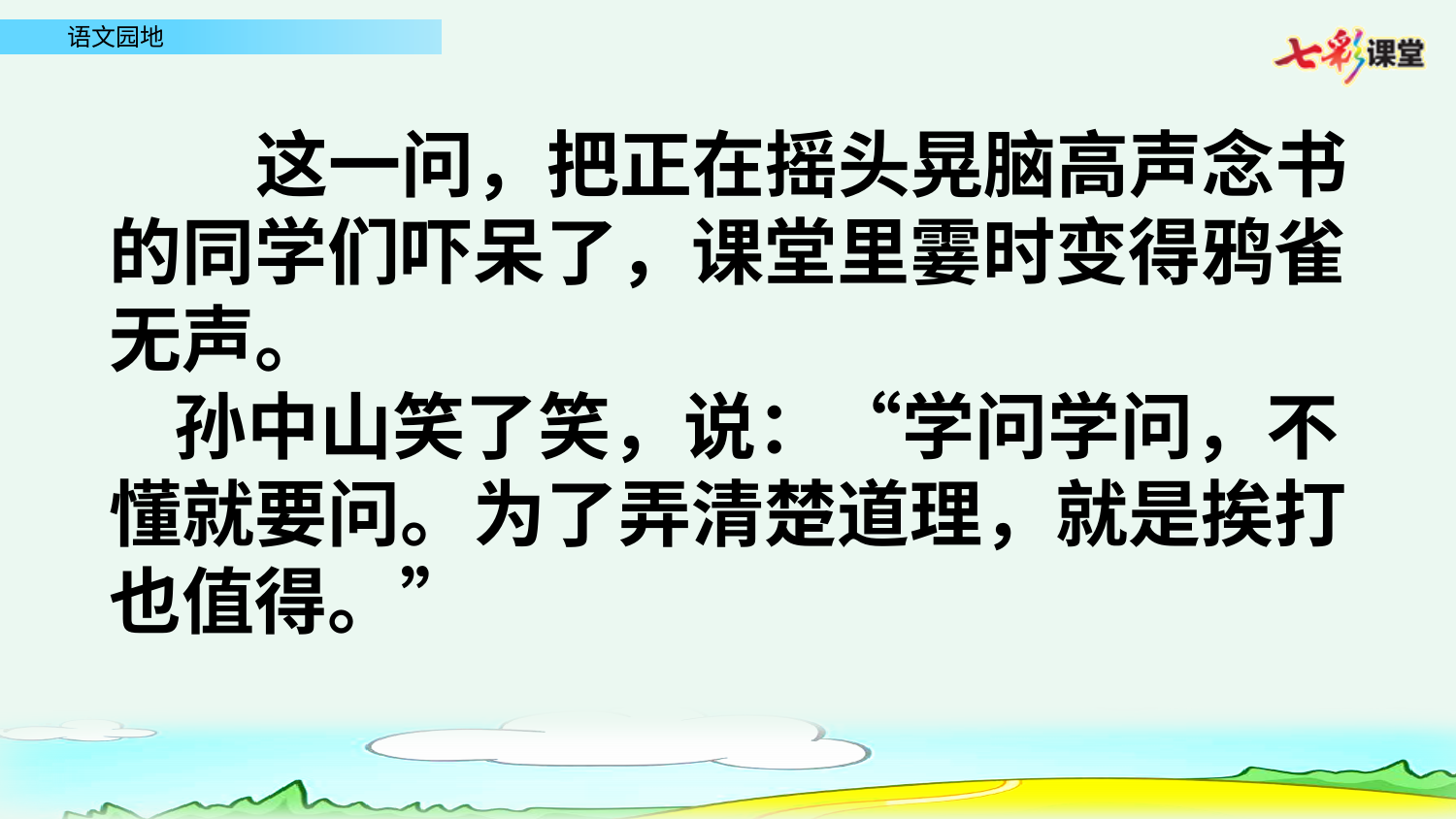

# 这一问，把正在摇头晃脑高声念书的同学们吓呆了，课堂里霎时变得鸦雀无声。 孙中山笑了笑，说：“学问学问，不懂就要问。为了弄清楚道理，就是挨打也值得。”